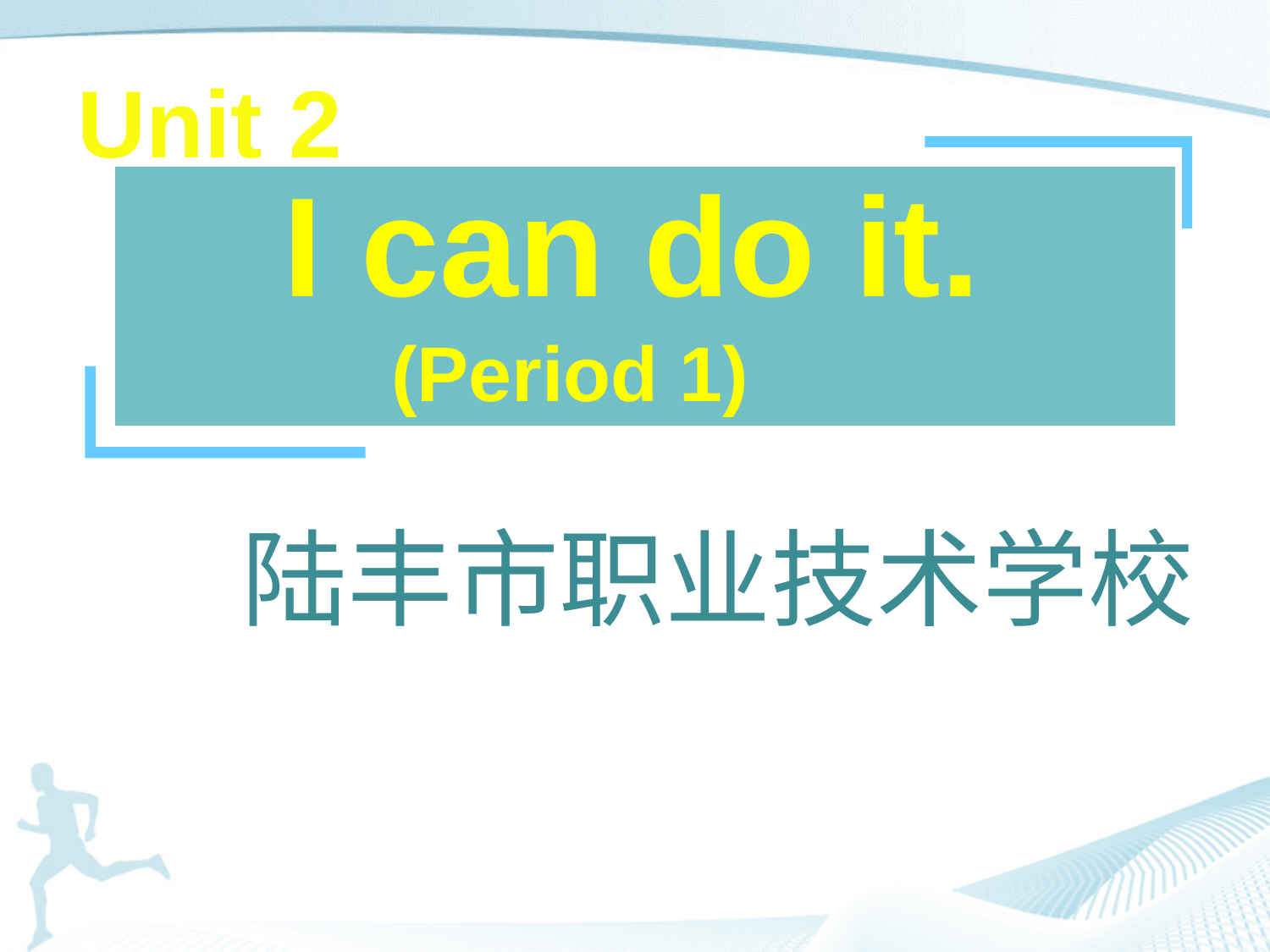

Unit 2

I can do it.
     (Period 1)

陆丰市职业技术学校